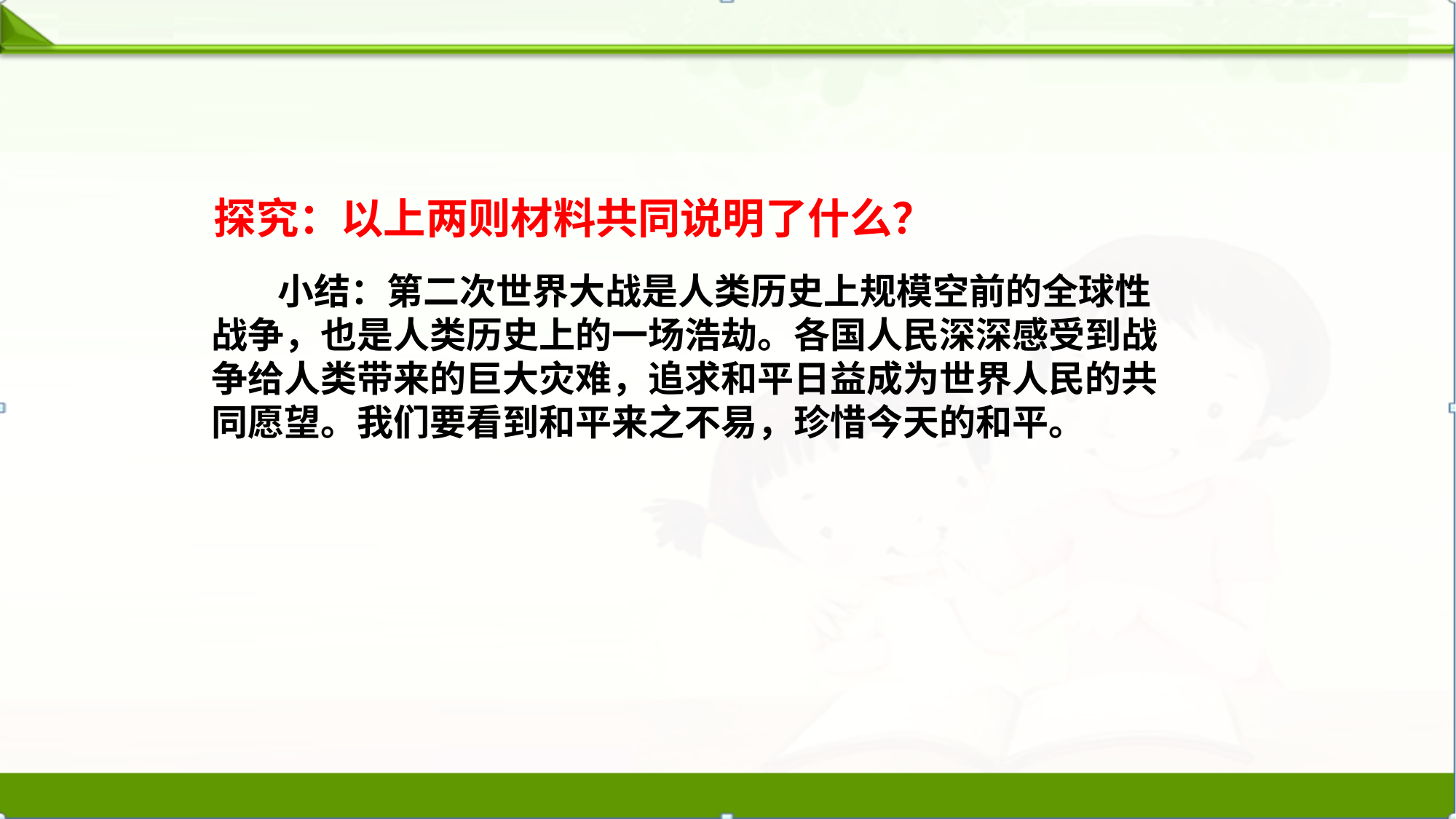

探究：以上两则材料共同说明了什么？
       小结：第二次世界大战是人类历史上规模空前的全球性战争，也是人类历史上的一场浩劫。各国人民深深感受到战争给人类带来的巨大灾难，追求和平日益成为世界人民的共同愿望。我们要看到和平来之不易，珍惜今天的和平。